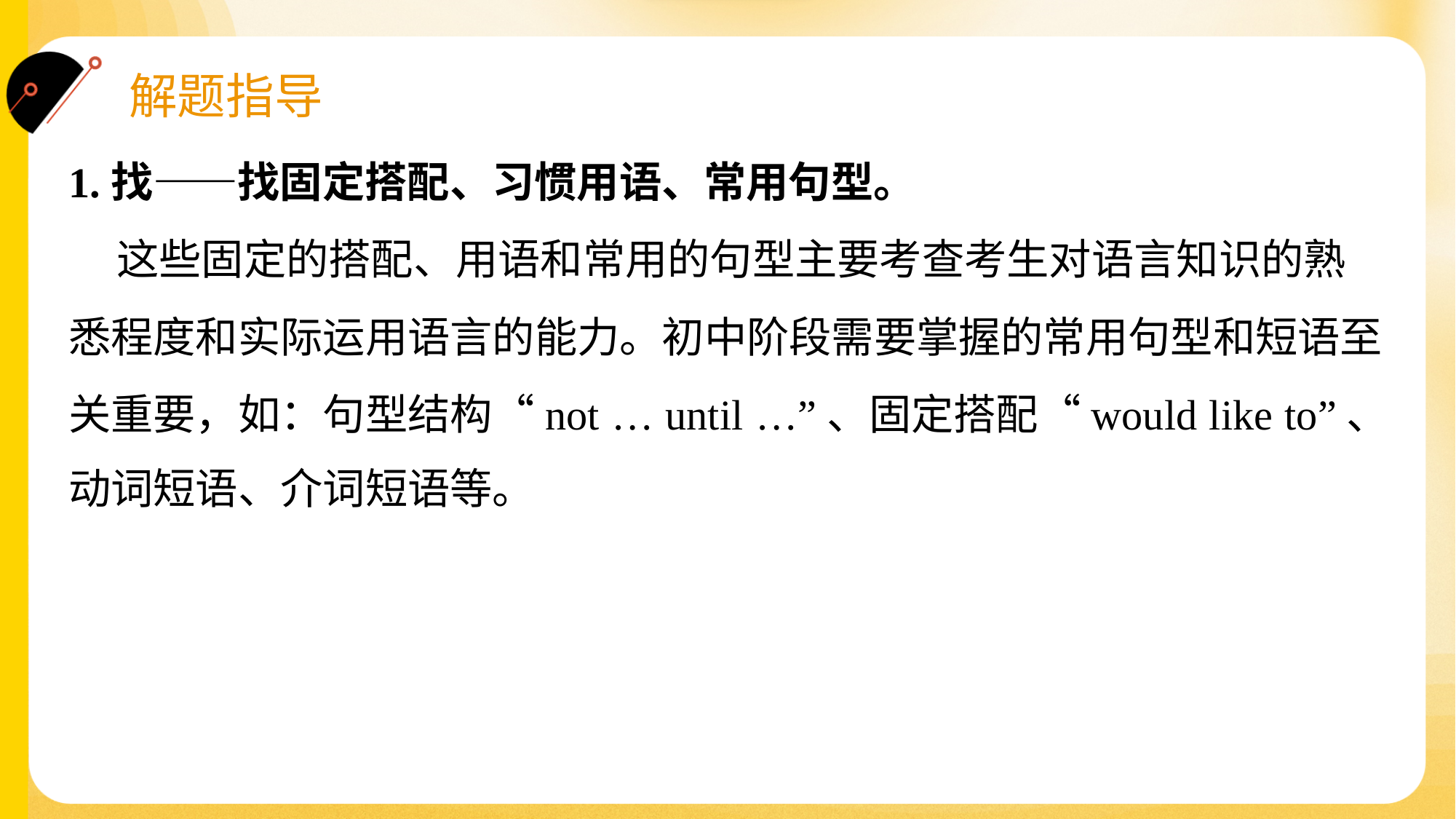

1.找——找固定搭配、习惯用语、常用句型。
    这些固定的搭配、用语和常用的句型主要考查考生对语言知识的熟
悉程度和实际运用语言的能力。初中阶段需要掌握的常用句型和短语至
关重要，如：句型结构“not … until …”、固定搭配“would like to”、
动词短语、介词短语等。